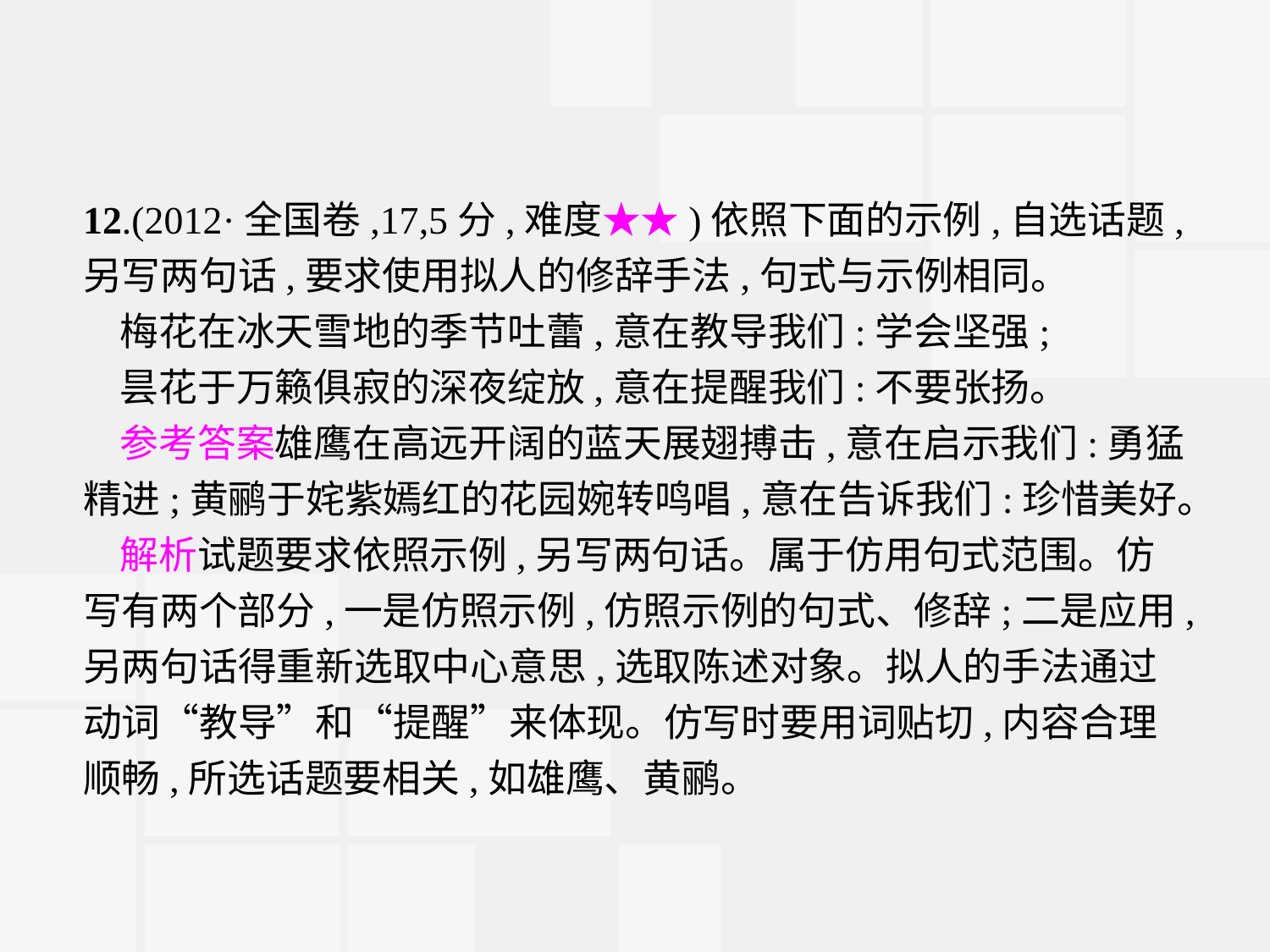

12.(2012·全国卷,17,5分,难度★★)依照下面的示例,自选话题,另写两句话,要求使用拟人的修辞手法,句式与示例相同。
梅花在冰天雪地的季节吐蕾,意在教导我们:学会坚强;
昙花于万籁俱寂的深夜绽放,意在提醒我们:不要张扬。
参考答案雄鹰在高远开阔的蓝天展翅搏击,意在启示我们:勇猛精进;黄鹂于姹紫嫣红的花园婉转鸣唱,意在告诉我们:珍惜美好。
解析试题要求依照示例,另写两句话。属于仿用句式范围。仿写有两个部分,一是仿照示例,仿照示例的句式、修辞;二是应用,另两句话得重新选取中心意思,选取陈述对象。拟人的手法通过动词“教导”和“提醒”来体现。仿写时要用词贴切,内容合理顺畅,所选话题要相关,如雄鹰、黄鹂。